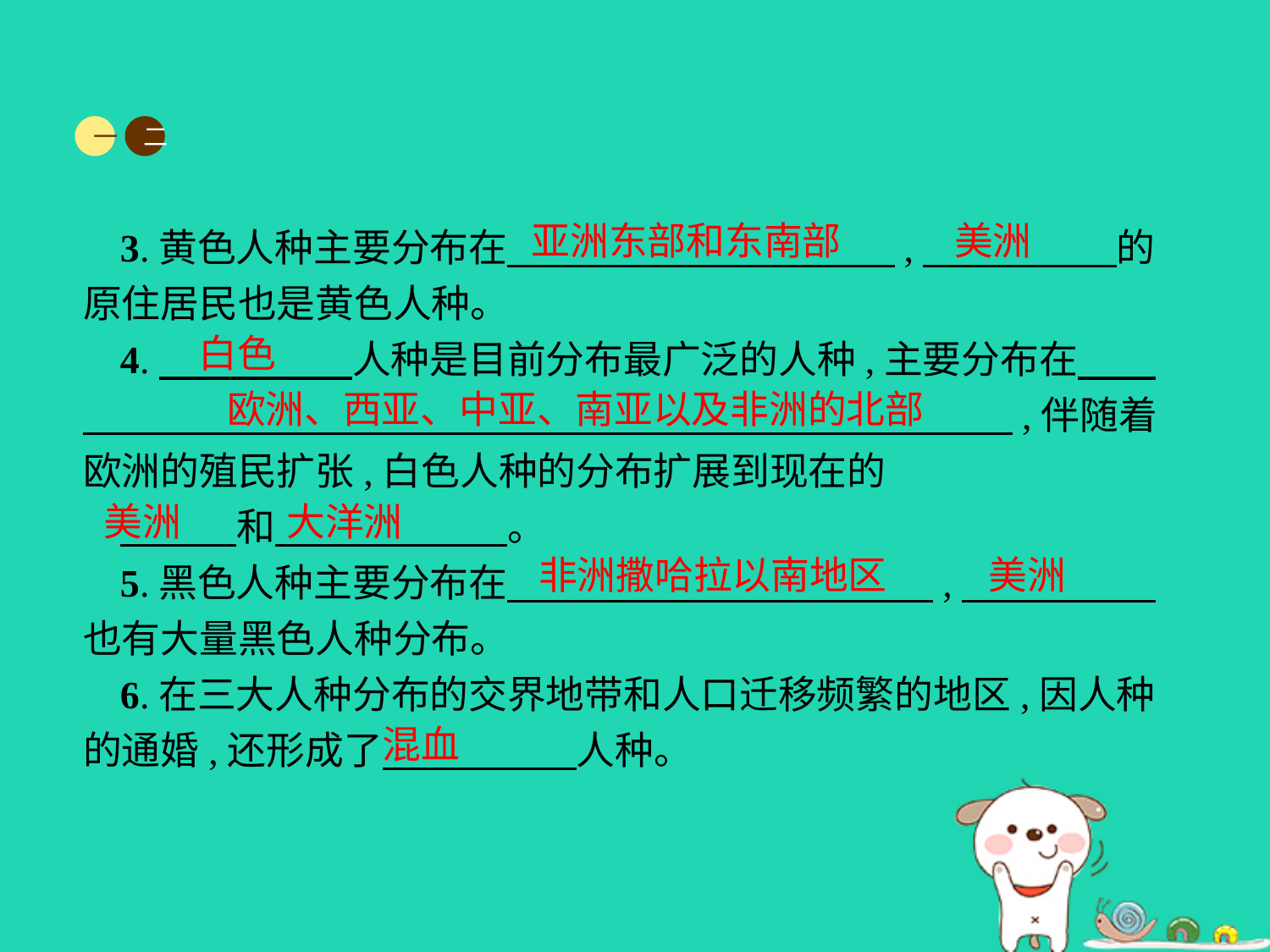

一
二
亚洲东部和东南部
美洲
3.黄色人种主要分布在　　　　　　　　　　,　　　　　的原住居民也是黄色人种。
4.　　　　　人种是目前分布最广泛的人种,主要分布在　　　　　　　　　　　　　　　　　　　　　　　　　　,伴随着欧洲的殖民扩张,白色人种的分布扩展到现在的
　　　和　　　　　　。
5.黑色人种主要分布在　　　　　　　　　　　,　　　　　也有大量黑色人种分布。
6.在三大人种分布的交界地带和人口迁移频繁的地区,因人种的通婚,还形成了　　　　　人种。
白色
欧洲、西亚、中亚、南亚以及非洲的北部
大洋洲
美洲
非洲撒哈拉以南地区
美洲
混血